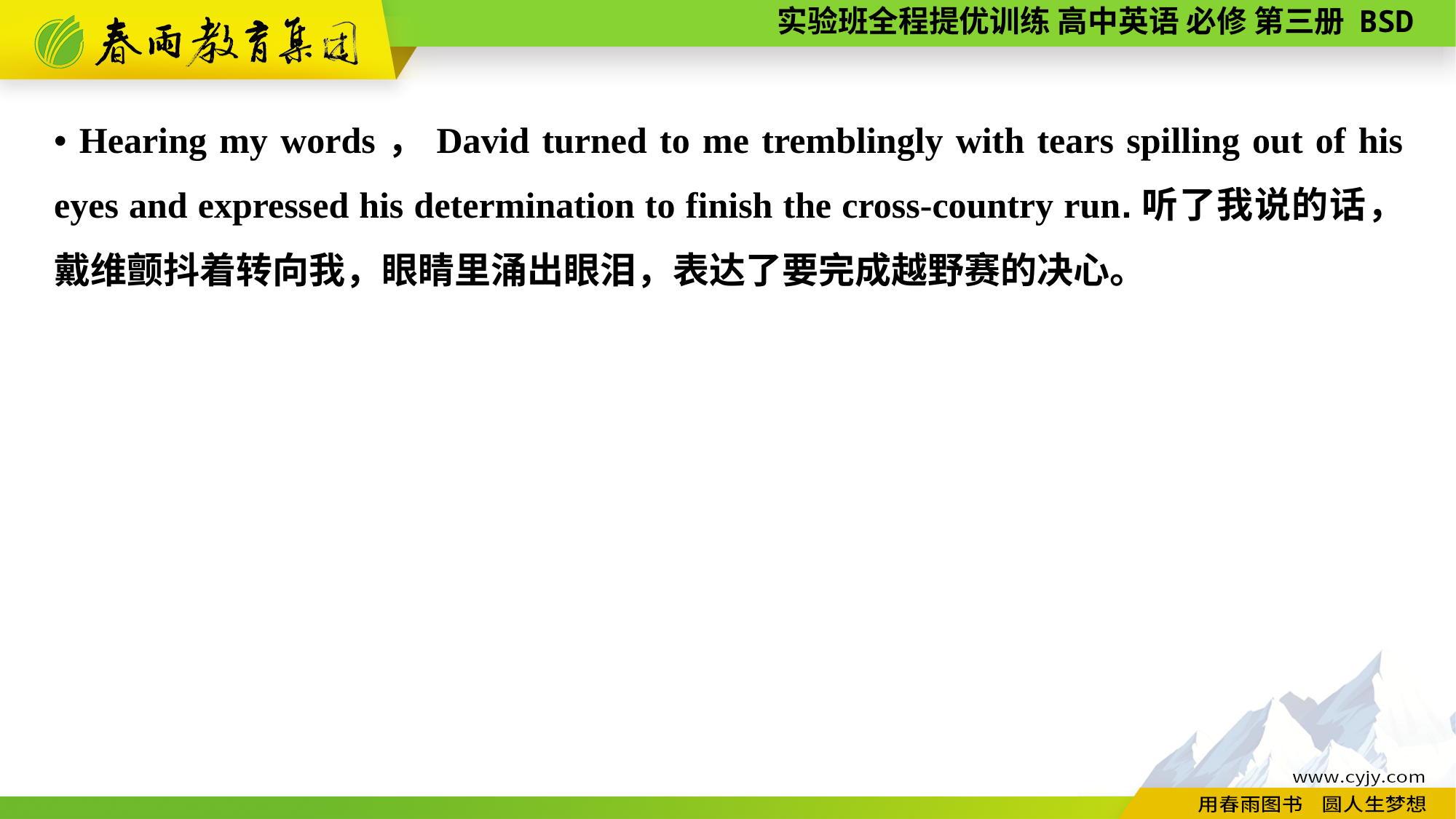

• Hearing my words，David turned to me tremblingly with tears spilling out of his eyes and expressed his determination to finish the cross-country run.听了我说的话，戴维颤抖着转向我，眼睛里涌出眼泪，表达了要完成越野赛的决心。